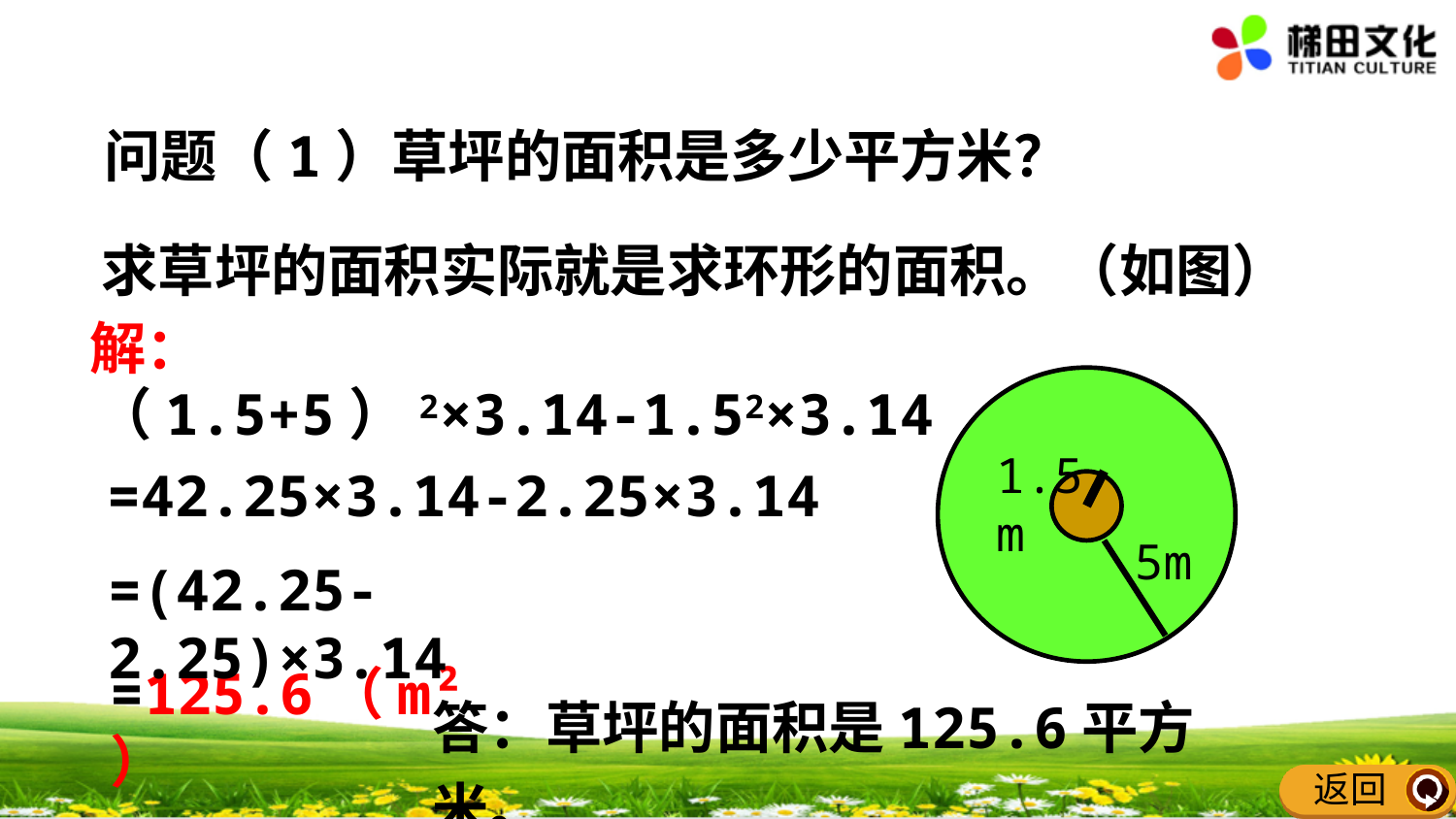

问题（1）草坪的面积是多少平方米？
求草坪的面积实际就是求环形的面积。（如图）
解：

1.5m

5m

（1.5+5）2×3.14-1.52×3.14
=42.25×3.14-2.25×3.14
=(42.25-2.25)×3.14
=125.6（m²）
答：草坪的面积是125.6平方米。